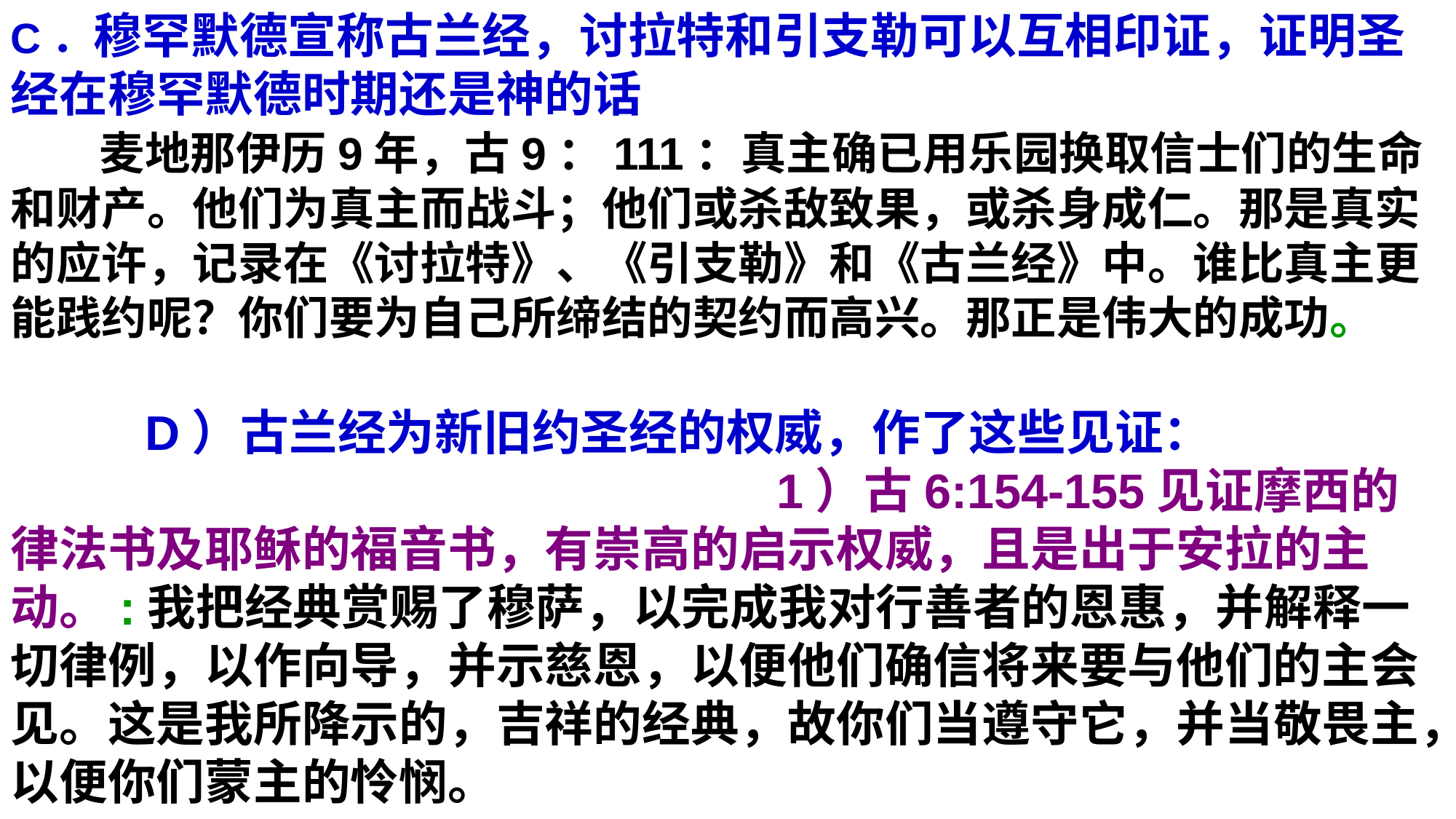

C．穆罕默德宣称古兰经，讨拉特和引支勒可以互相印证，证明圣经在穆罕默德时期还是神的话                                                                                 麦地那伊历9年，古9：111：真主确已用乐园换取信士们的生命和财产。他们为真主而战斗；他们或杀敌致果，或杀身成仁。那是真实的应许，记录在《讨拉特》、《引支勒》和《古兰经》中。谁比真主更能践约呢？你们要为自己所缔结的契约而高兴。那正是伟大的成功。
                                                                                                                     D）古兰经为新旧约圣经的权威，作了这些见证：                                                                                         1）古6:154-155见证摩西的律法书及耶稣的福音书，有崇高的启示权威，且是出于安拉的主动。:我把经典赏赐了穆萨，以完成我对行善者的恩惠，并解释一切律例，以作向导，并示慈恩，以便他们确信将来要与他们的主会见。这是我所降示的，吉祥的经典，故你们当遵守它，并当敬畏主，以便你们蒙主的怜悯。